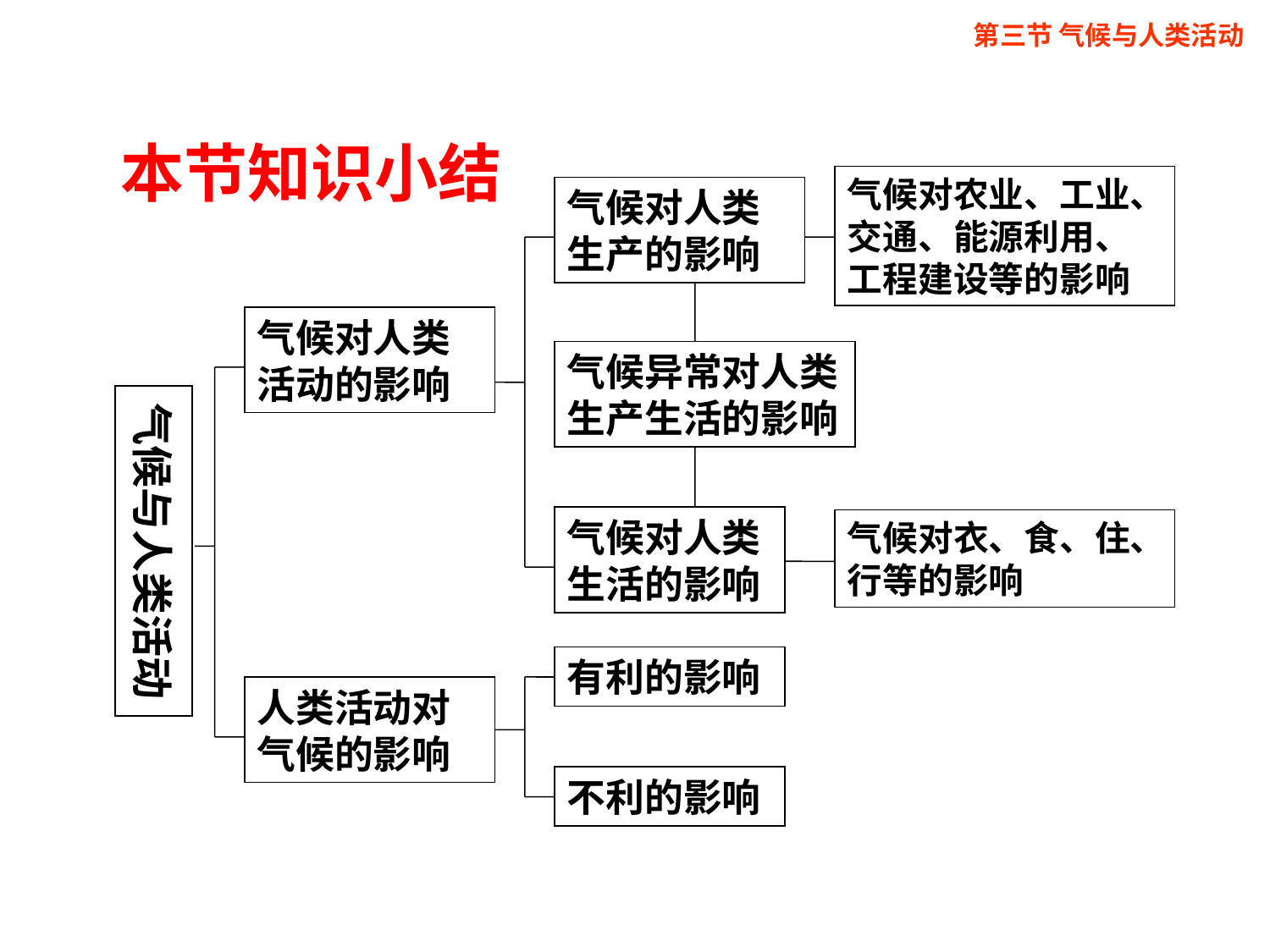

第三节 气候与人类活动
本节知识小结
气候对农业、工业、交通、能源利用、工程建设等的影响
气候对人类生产的影响

气候对人类活动的影响
气候异常对人类生产生活的影响

气候与人类活动

气候对人类生活的影响
气候对衣、食、住、行等的影响

有利的影响
人类活动对气候的影响

不利的影响